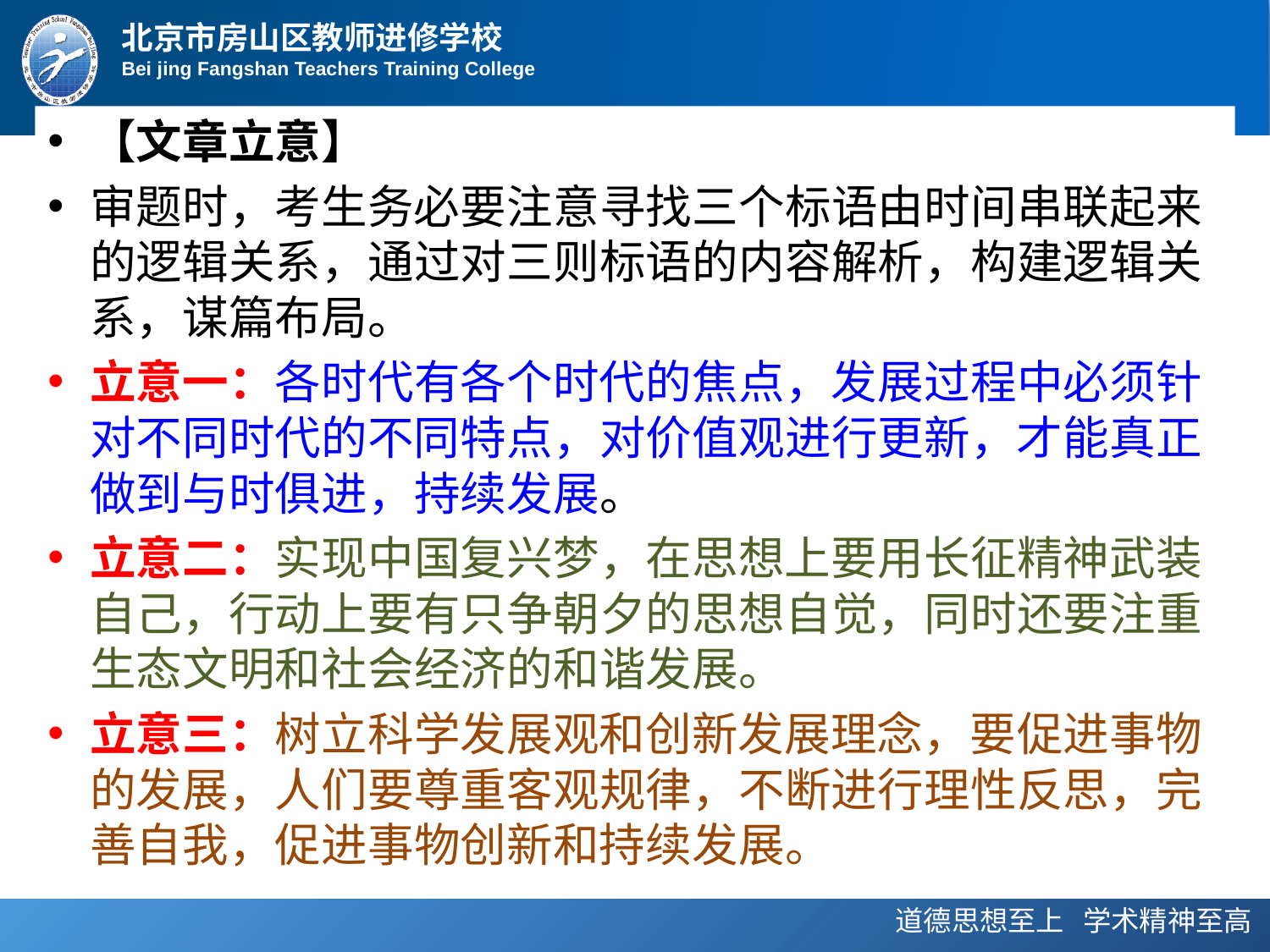

【文章立意】
审题时，考生务必要注意寻找三个标语由时间串联起来的逻辑关系，通过对三则标语的内容解析，构建逻辑关系，谋篇布局。
立意一：各时代有各个时代的焦点，发展过程中必须针对不同时代的不同特点，对价值观进行更新，才能真正做到与时俱进，持续发展。
立意二：实现中国复兴梦，在思想上要用长征精神武装自己，行动上要有只争朝夕的思想自觉，同时还要注重生态文明和社会经济的和谐发展。
立意三：树立科学发展观和创新发展理念，要促进事物的发展，人们要尊重客观规律，不断进行理性反思，完善自我，促进事物创新和持续发展。